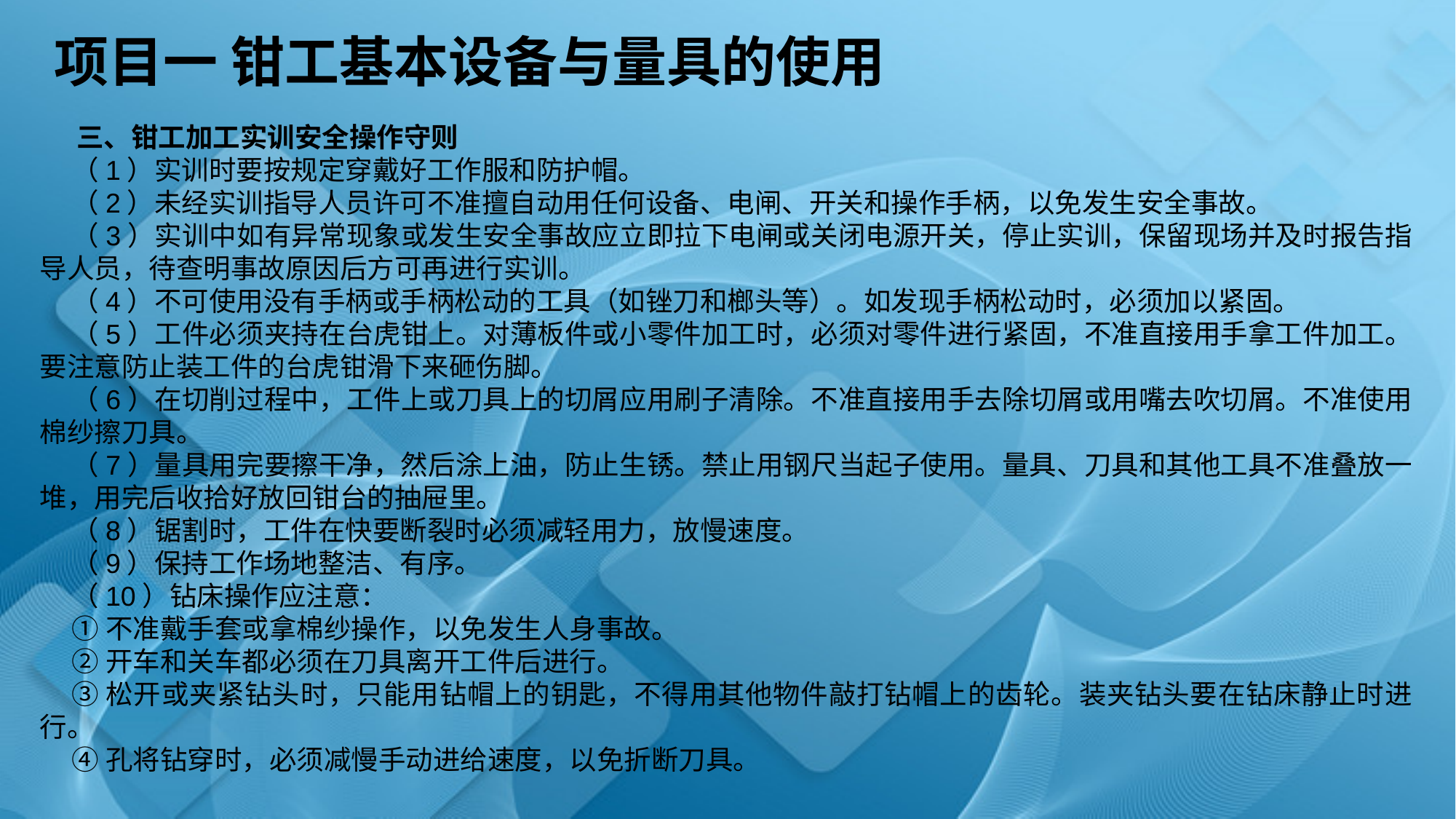

项目一 钳工基本设备与量具的使用
三、钳工加工实训安全操作守则
（1）实训时要按规定穿戴好工作服和防护帽。
（2）未经实训指导人员许可不准擅自动用任何设备、电闸、开关和操作手柄，以免发生安全事故。
（3）实训中如有异常现象或发生安全事故应立即拉下电闸或关闭电源开关，停止实训，保留现场并及时报告指导人员，待查明事故原因后方可再进行实训。
（4）不可使用没有手柄或手柄松动的工具（如锉刀和榔头等）。如发现手柄松动时，必须加以紧固。
（5）工件必须夹持在台虎钳上。对薄板件或小零件加工时，必须对零件进行紧固，不准直接用手拿工件加工。要注意防止装工件的台虎钳滑下来砸伤脚。
（6）在切削过程中，工件上或刀具上的切屑应用刷子清除。不准直接用手去除切屑或用嘴去吹切屑。不准使用棉纱擦刀具。
（7）量具用完要擦干净，然后涂上油，防止生锈。禁止用钢尺当起子使用。量具、刀具和其他工具不准叠放一堆，用完后收拾好放回钳台的抽屉里。
（8）锯割时，工件在快要断裂时必须减轻用力，放慢速度。
（9）保持工作场地整洁、有序。
（10）钻床操作应注意：
①不准戴手套或拿棉纱操作，以免发生人身事故。
②开车和关车都必须在刀具离开工件后进行。
③松开或夹紧钻头时，只能用钻帽上的钥匙，不得用其他物件敲打钻帽上的齿轮。装夹钻头要在钻床静止时进行。
④孔将钻穿时，必须减慢手动进给速度，以免折断刀具。